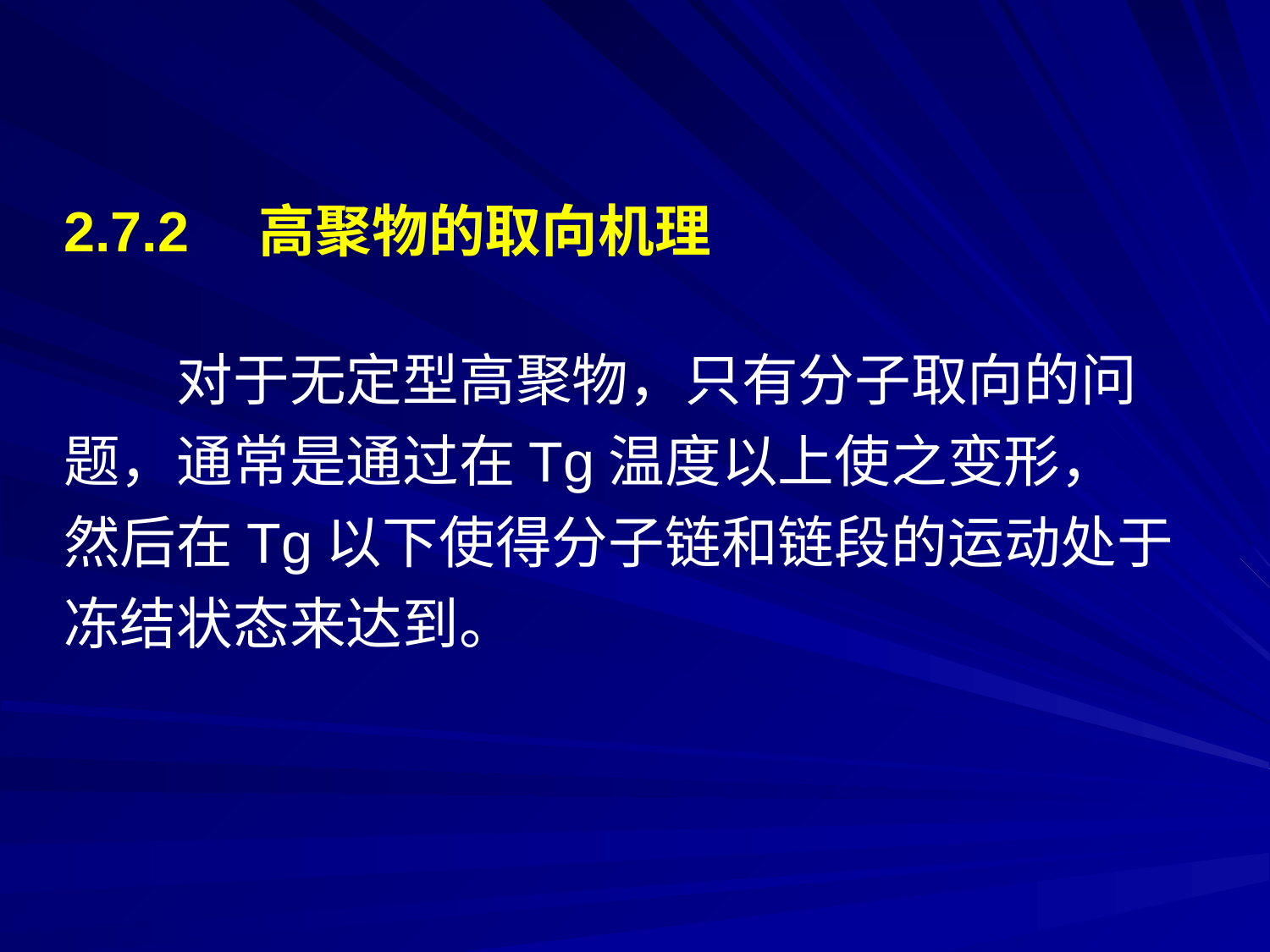

2.7.2　高聚物的取向机理

　　对于无定型高聚物，只有分子取向的问
题，通常是通过在Tg温度以上使之变形，
然后在Tg以下使得分子链和链段的运动处于
冻结状态来达到。